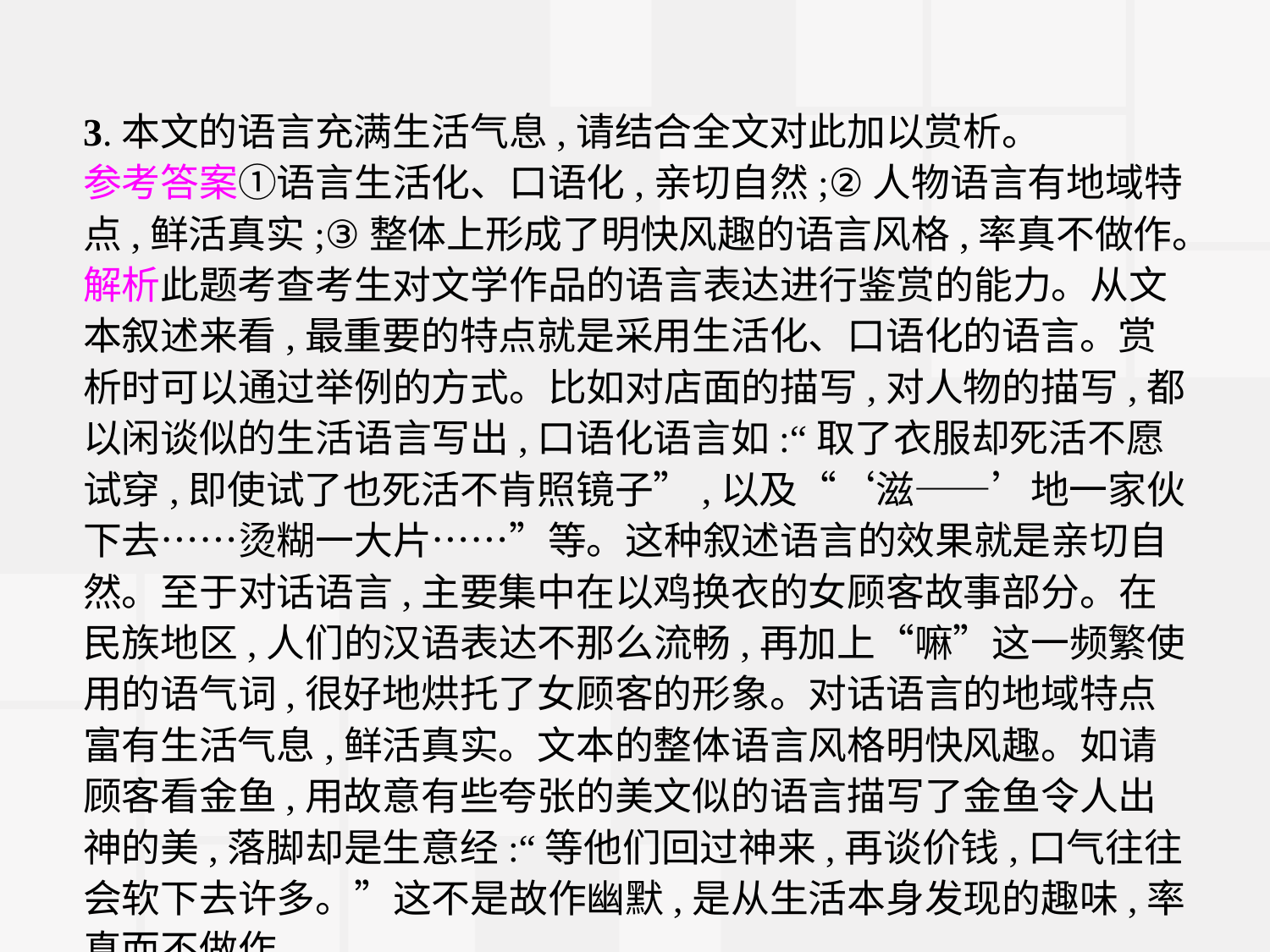

3.本文的语言充满生活气息,请结合全文对此加以赏析。
参考答案①语言生活化、口语化,亲切自然;②人物语言有地域特点,鲜活真实;③整体上形成了明快风趣的语言风格,率真不做作。
解析此题考查考生对文学作品的语言表达进行鉴赏的能力。从文本叙述来看,最重要的特点就是采用生活化、口语化的语言。赏析时可以通过举例的方式。比如对店面的描写,对人物的描写,都以闲谈似的生活语言写出,口语化语言如:“取了衣服却死活不愿试穿,即使试了也死活不肯照镜子”,以及“‘滋——’地一家伙下去……烫糊一大片……”等。这种叙述语言的效果就是亲切自然。至于对话语言,主要集中在以鸡换衣的女顾客故事部分。在民族地区,人们的汉语表达不那么流畅,再加上“嘛”这一频繁使用的语气词,很好地烘托了女顾客的形象。对话语言的地域特点富有生活气息,鲜活真实。文本的整体语言风格明快风趣。如请顾客看金鱼,用故意有些夸张的美文似的语言描写了金鱼令人出神的美,落脚却是生意经:“等他们回过神来,再谈价钱,口气往往会软下去许多。”这不是故作幽默,是从生活本身发现的趣味,率真而不做作。